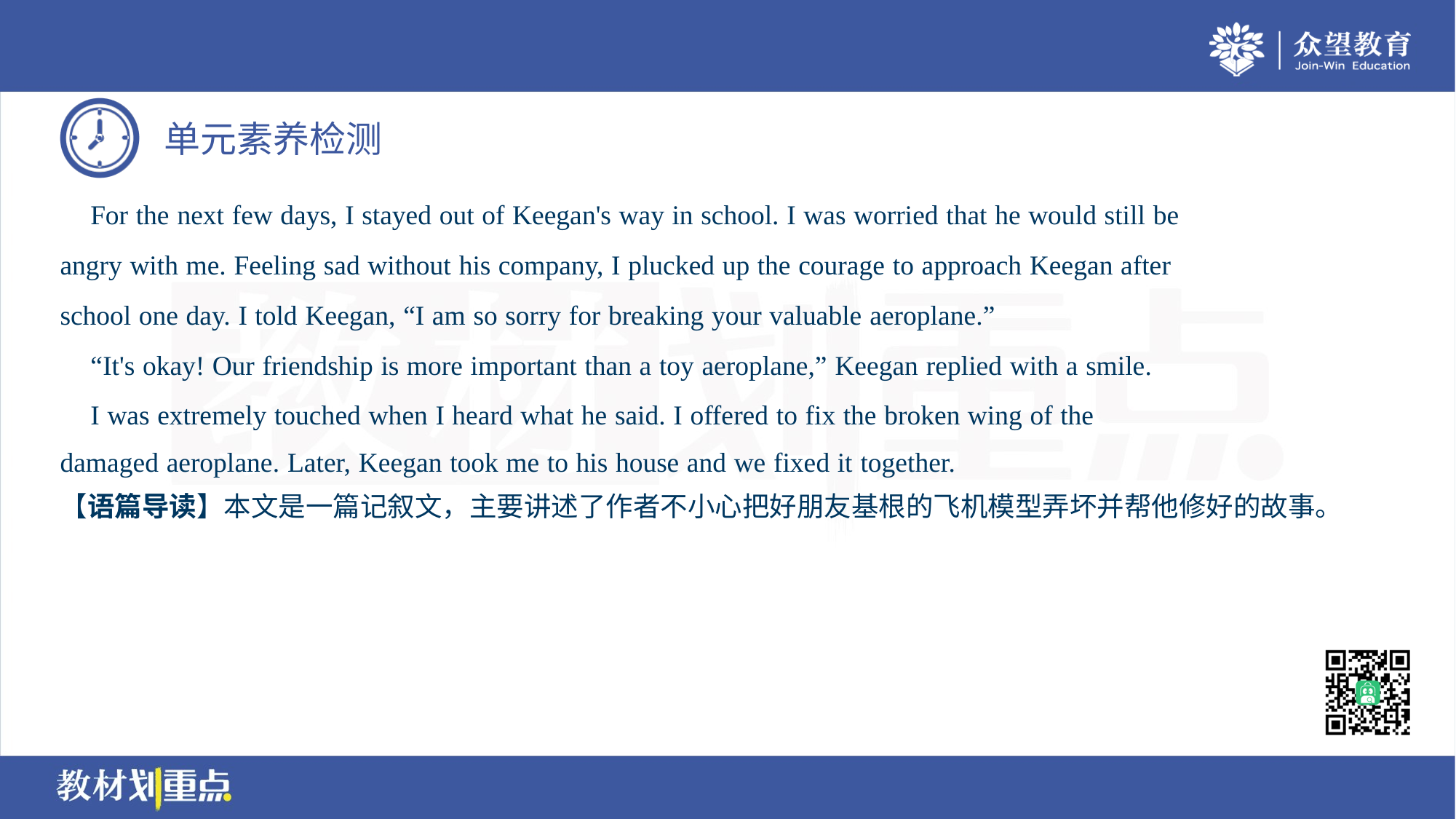

For the next few days, I stayed out of Keegan's way in school. I was worried that he would still be
angry with me. Feeling sad without his company, I plucked up the courage to approach Keegan after
school one day. I told Keegan, “I am so sorry for breaking your valuable aeroplane.”
    “It's okay! Our friendship is more important than a toy aeroplane,” Keegan replied with a smile.
    I was extremely touched when I heard what he said. I offered to fix the broken wing of the
damaged aeroplane. Later, Keegan took me to his house and we fixed it together.
【语篇导读】本文是一篇记叙文，主要讲述了作者不小心把好朋友基根的飞机模型弄坏并帮他修好的故事。